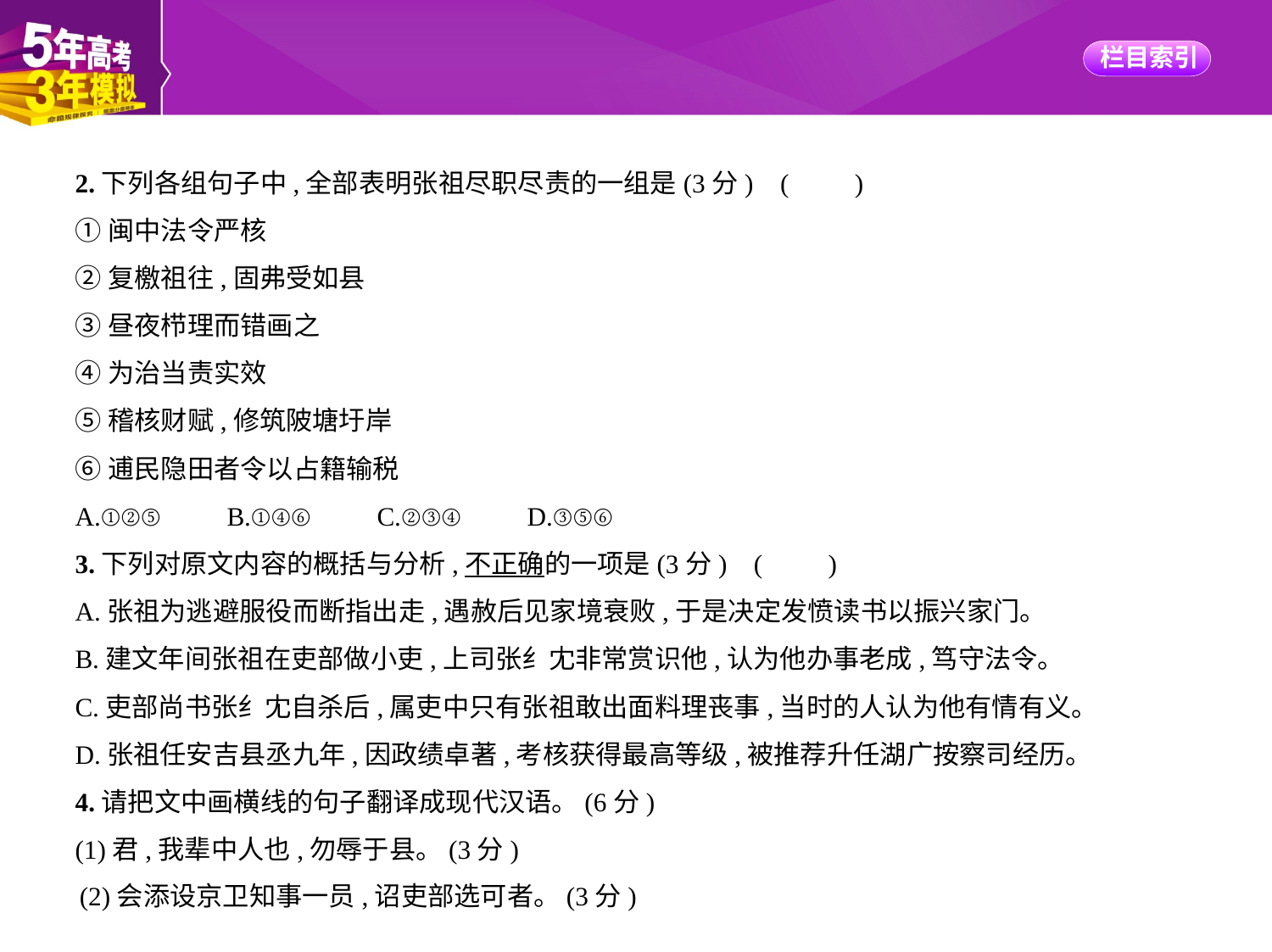

2.下列各组句子中,全部表明张祖尽职尽责的一组是(3分) (　　)
①闽中法令严核
②复檄祖往,固弗受如县
③昼夜栉理而错画之
④为治当责实效
⑤稽核财赋,修筑陂塘圩岸
⑥逋民隐田者令以占籍输税
A.①②⑤　　B.①④⑥　　C.②③④　　D.③⑤⑥
3.下列对原文内容的概括与分析,不正确的一项是(3分) (　　)
A.张祖为逃避服役而断指出走,遇赦后见家境衰败,于是决定发愤读书以振兴家门。
B.建文年间张祖在吏部做小吏,上司张纟冘非常赏识他,认为他办事老成,笃守法令。
C.吏部尚书张纟冘自杀后,属吏中只有张祖敢出面料理丧事,当时的人认为他有情有义。
D.张祖任安吉县丞九年,因政绩卓著,考核获得最高等级,被推荐升任湖广按察司经历。
4.请把文中画横线的句子翻译成现代汉语。(6分)
(1)君,我辈中人也,勿辱于县。(3分)
(2)会添设京卫知事一员,诏吏部选可者。(3分)